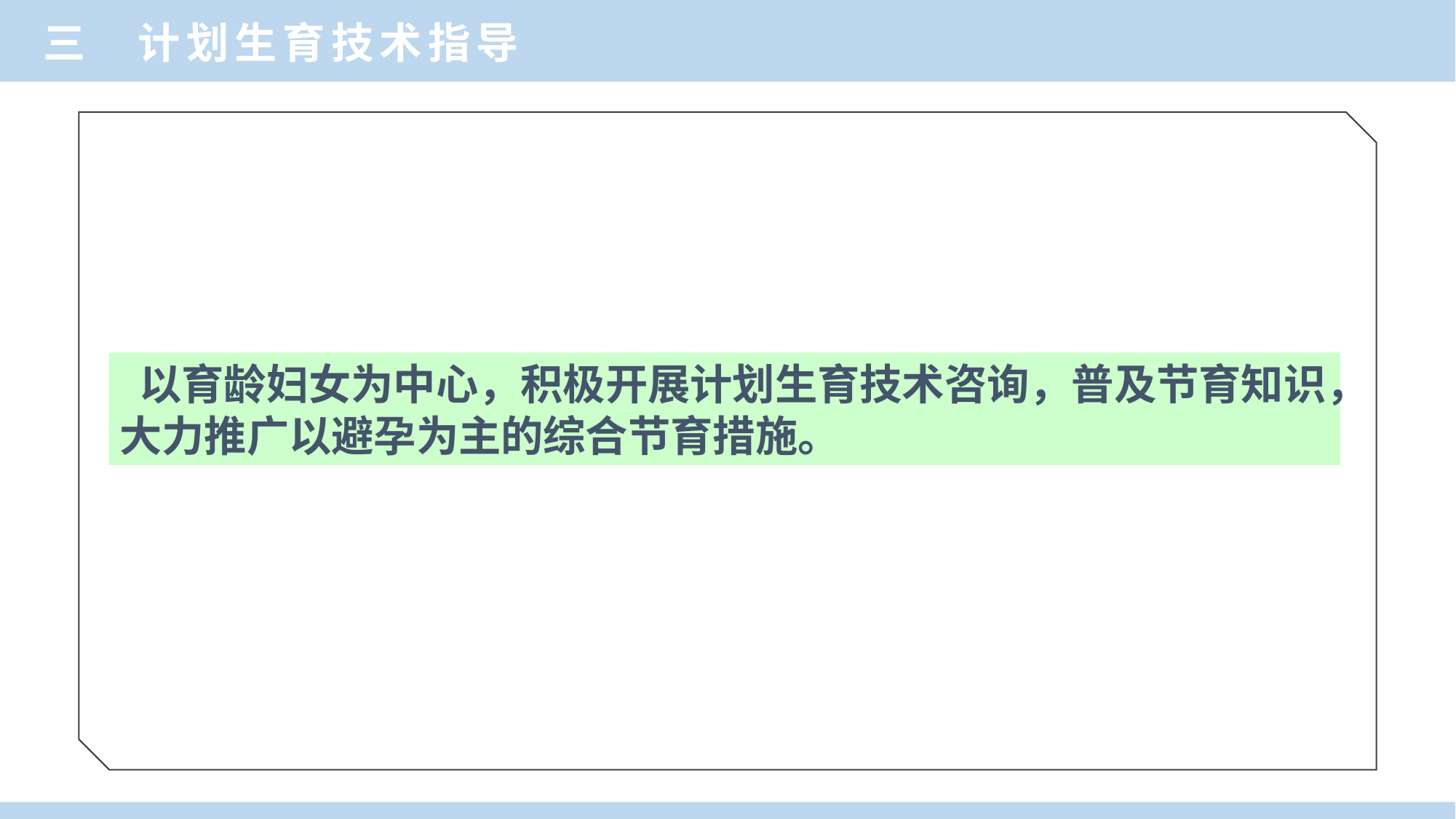

三   计划生育技术指导

 以育龄妇女为中心，积极开展计划生育技术咨询，普及节育知识，大力推广以避孕为主的综合节育措施。